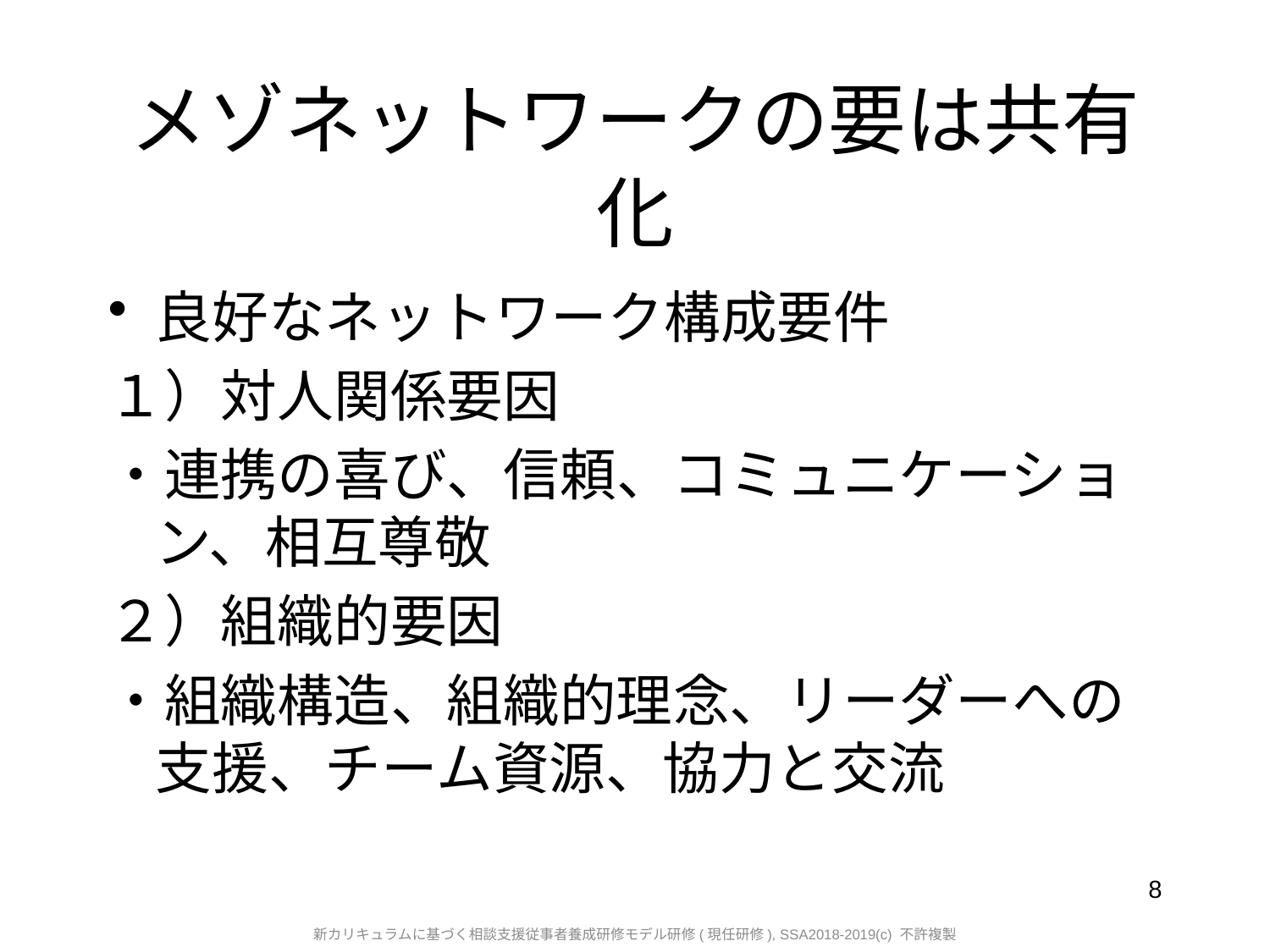

# メゾネットワークの要は共有化
良好なネットワーク構成要件
１）対人関係要因
・連携の喜び、信頼、コミュニケーション、相互尊敬
２）組織的要因
・組織構造、組織的理念、リーダーへの支援、チーム資源、協力と交流
8
新カリキュラムに基づく相談支援従事者養成研修モデル研修(現任研修), SSA2018-2019(c) 不許複製